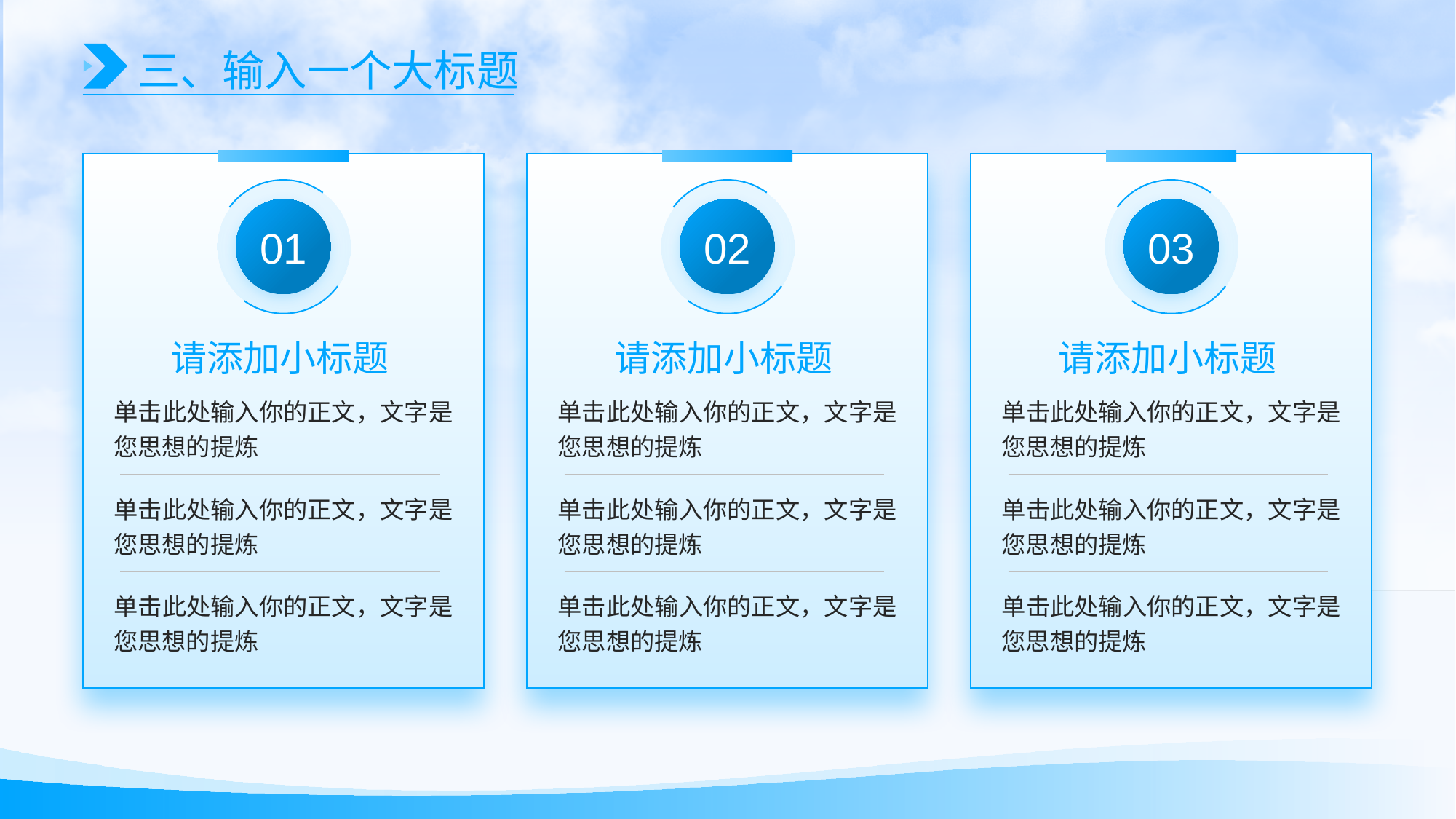

三、输入一个大标题

01
请添加小标题
单击此处输入你的正文，文字是您思想的提炼
单击此处输入你的正文，文字是您思想的提炼
单击此处输入你的正文，文字是您思想的提炼

02
请添加小标题
单击此处输入你的正文，文字是您思想的提炼
单击此处输入你的正文，文字是您思想的提炼
单击此处输入你的正文，文字是您思想的提炼

03
请添加小标题
单击此处输入你的正文，文字是您思想的提炼
单击此处输入你的正文，文字是您思想的提炼
单击此处输入你的正文，文字是您思想的提炼